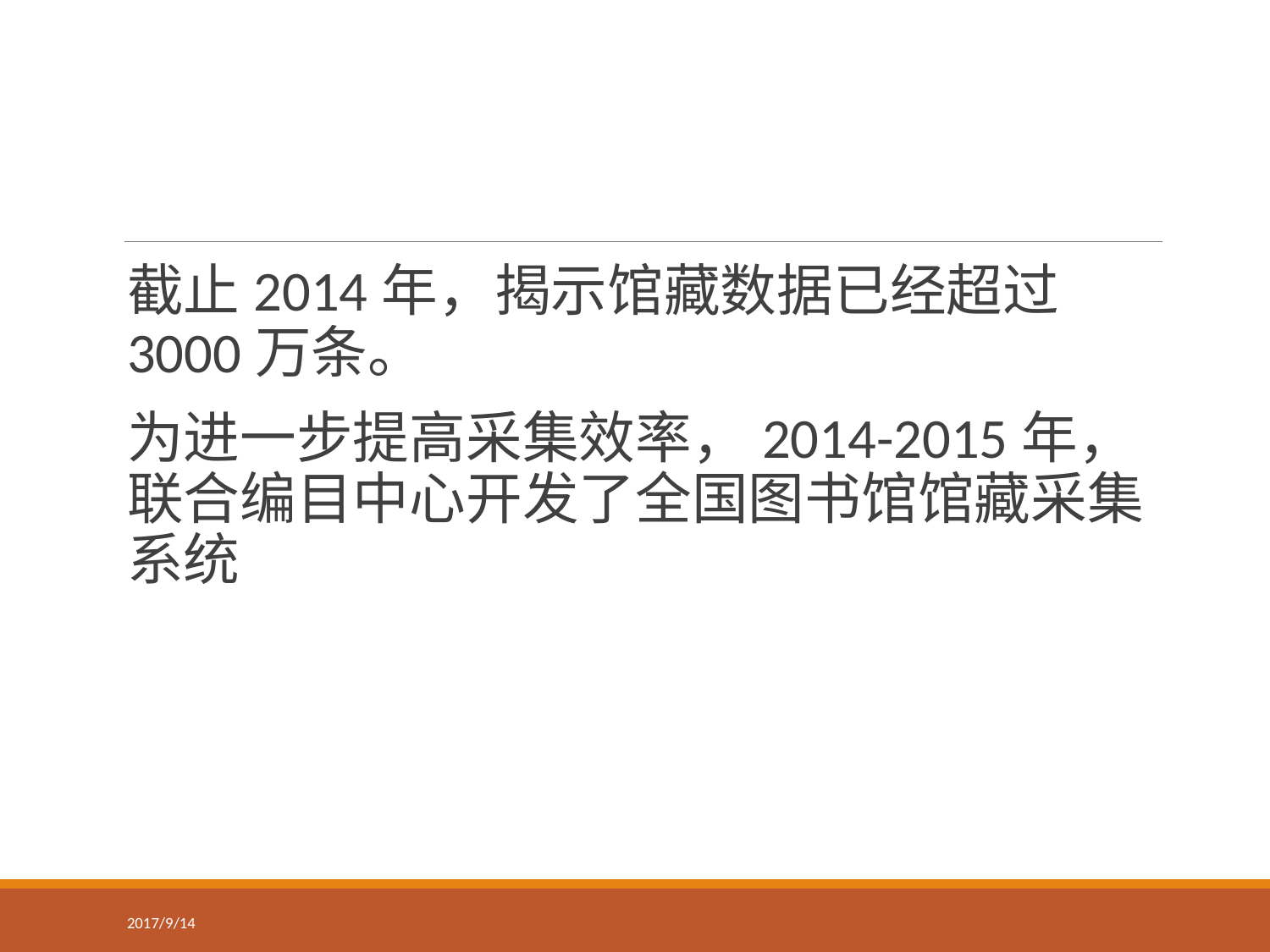

#
截止2014年，揭示馆藏数据已经超过3000万条。
为进一步提高采集效率，2014-2015年，联合编目中心开发了全国图书馆馆藏采集系统

2017/9/14